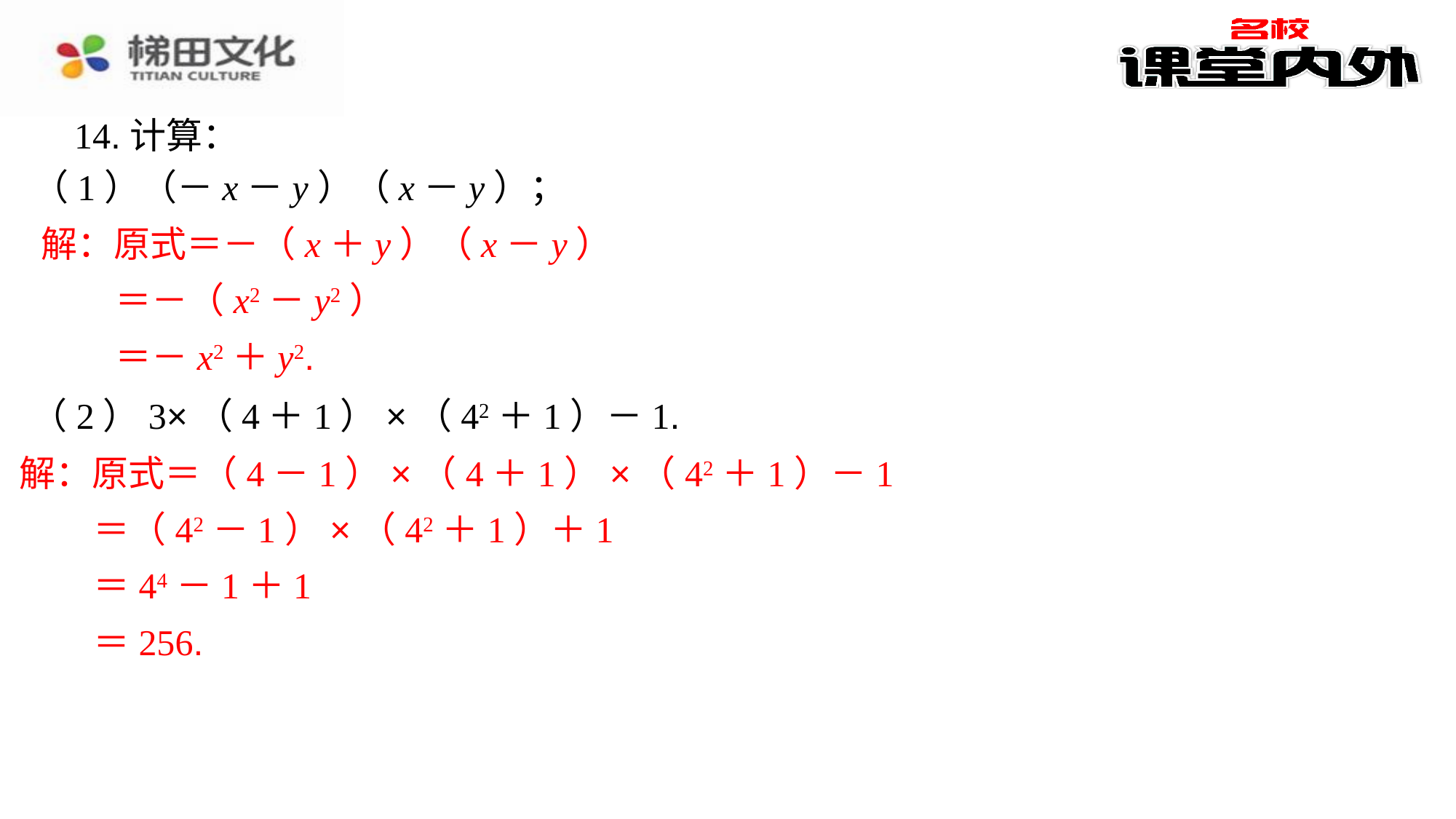

14.计算：
（1）（－x－y）（x－y）；
解：原式＝－（x＋y）（x－y）
        ＝－（x2－y2）
        ＝－x2＋y2.
（2）3×（4＋1）×（42＋1）－1.
解：原式＝（4－1）×（4＋1）×（42＋1）－1
        ＝（42－1）×（42＋1）＋1
        ＝44－1＋1
        ＝256.